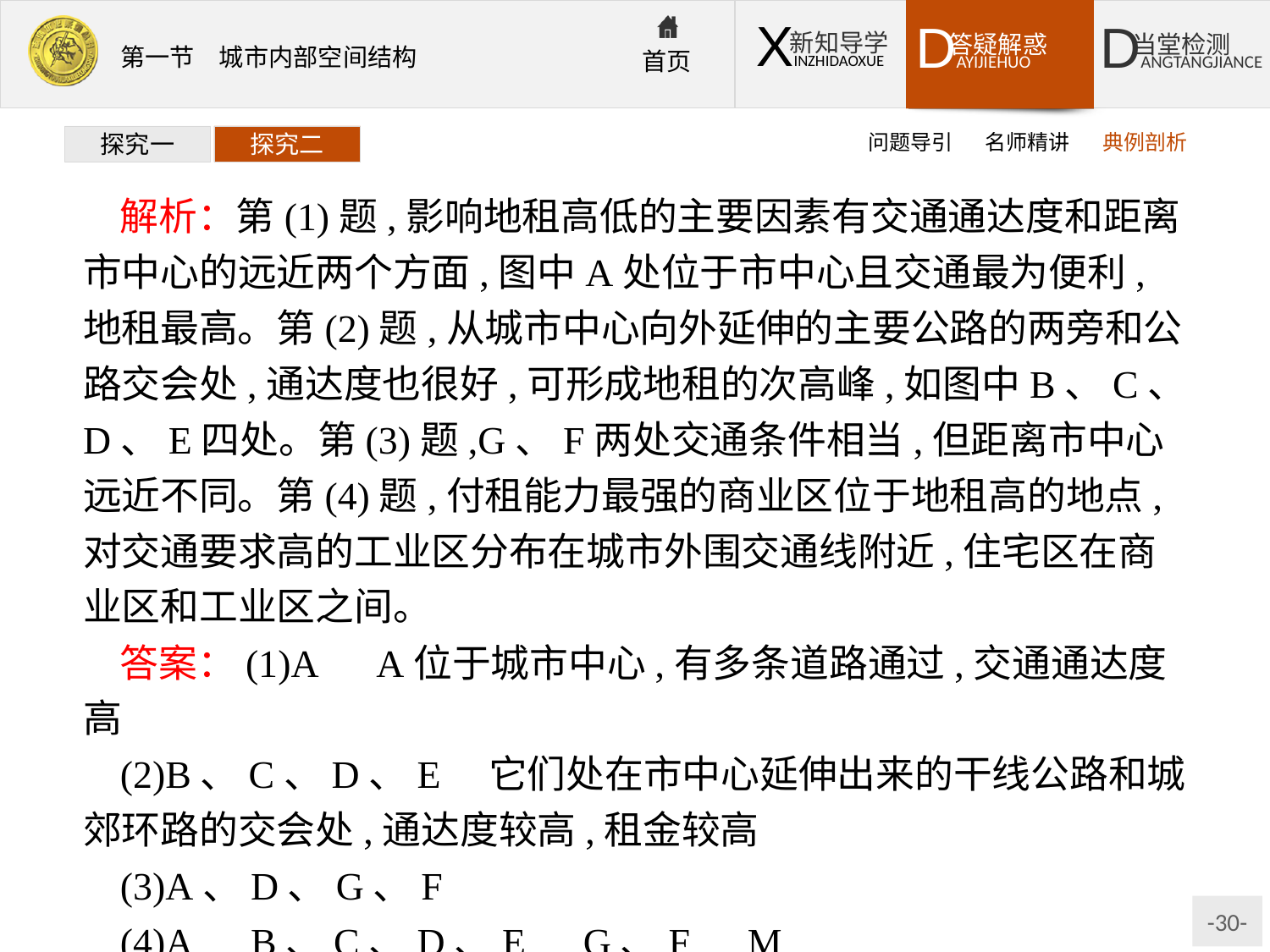

问题导引
名师精讲
典例剖析
探究一
探究二
解析：第(1)题,影响地租高低的主要因素有交通通达度和距离市中心的远近两个方面,图中A处位于市中心且交通最为便利,地租最高。第(2)题,从城市中心向外延伸的主要公路的两旁和公路交会处,通达度也很好,可形成地租的次高峰,如图中B、C、D、E四处。第(3)题,G、F两处交通条件相当,但距离市中心远近不同。第(4)题,付租能力最强的商业区位于地租高的地点,对交通要求高的工业区分布在城市外围交通线附近,住宅区在商业区和工业区之间。
答案：(1)A　A位于城市中心,有多条道路通过,交通通达度高
(2)B、C、D、E　它们处在市中心延伸出来的干线公路和城郊环路的交会处,通达度较高,租金较高
(3)A、D、G、F
(4)A　B、C、D、E　G、F　M